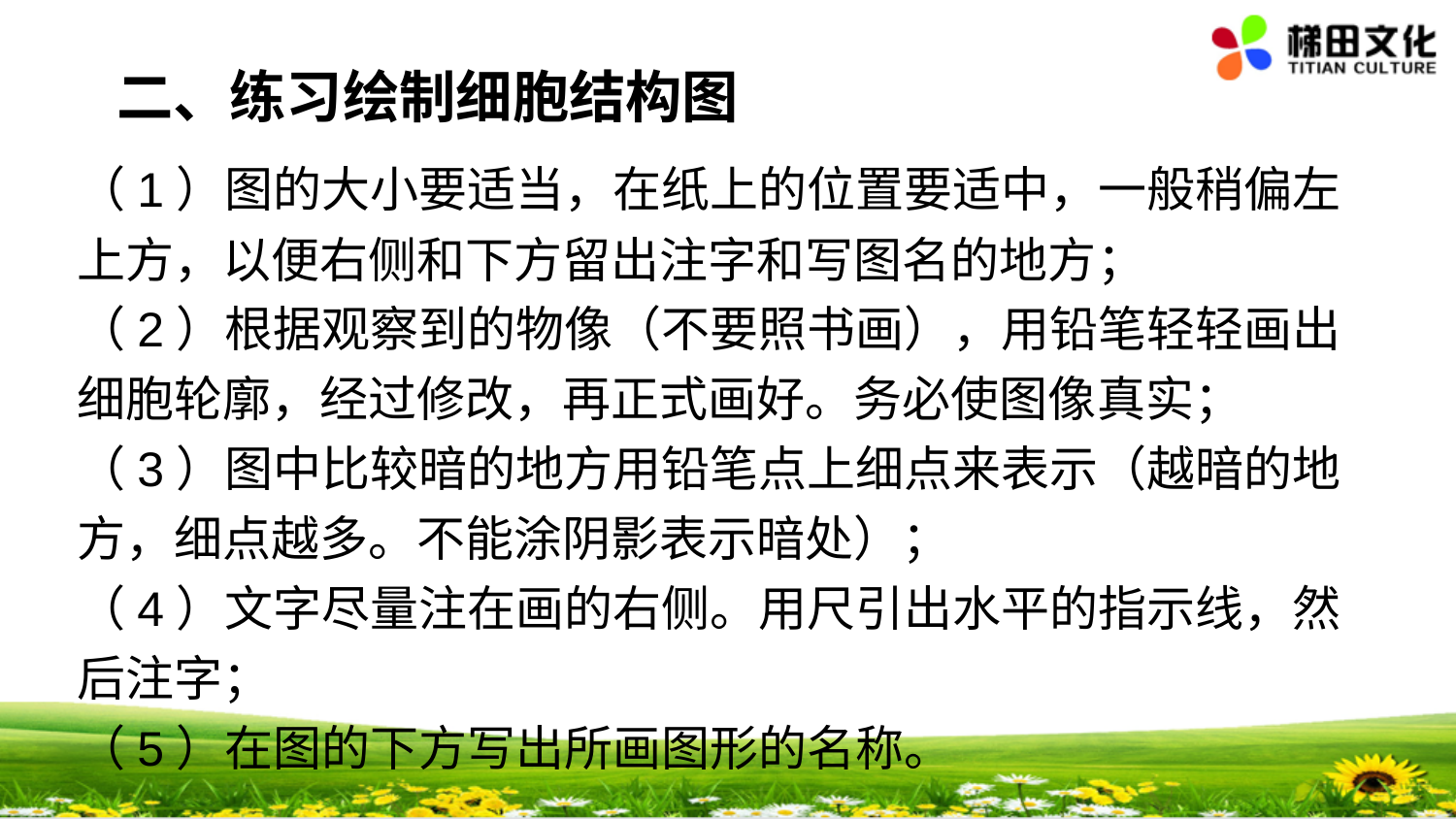

二、练习绘制细胞结构图
（1）图的大小要适当，在纸上的位置要适中，一般稍偏左上方，以便右侧和下方留出注字和写图名的地方；
（2）根据观察到的物像（不要照书画），用铅笔轻轻画出细胞轮廓，经过修改，再正式画好。务必使图像真实；
（3）图中比较暗的地方用铅笔点上细点来表示（越暗的地方，细点越多。不能涂阴影表示暗处）；
（4）文字尽量注在画的右侧。用尺引出水平的指示线，然后注字；
（5）在图的下方写出所画图形的名称。